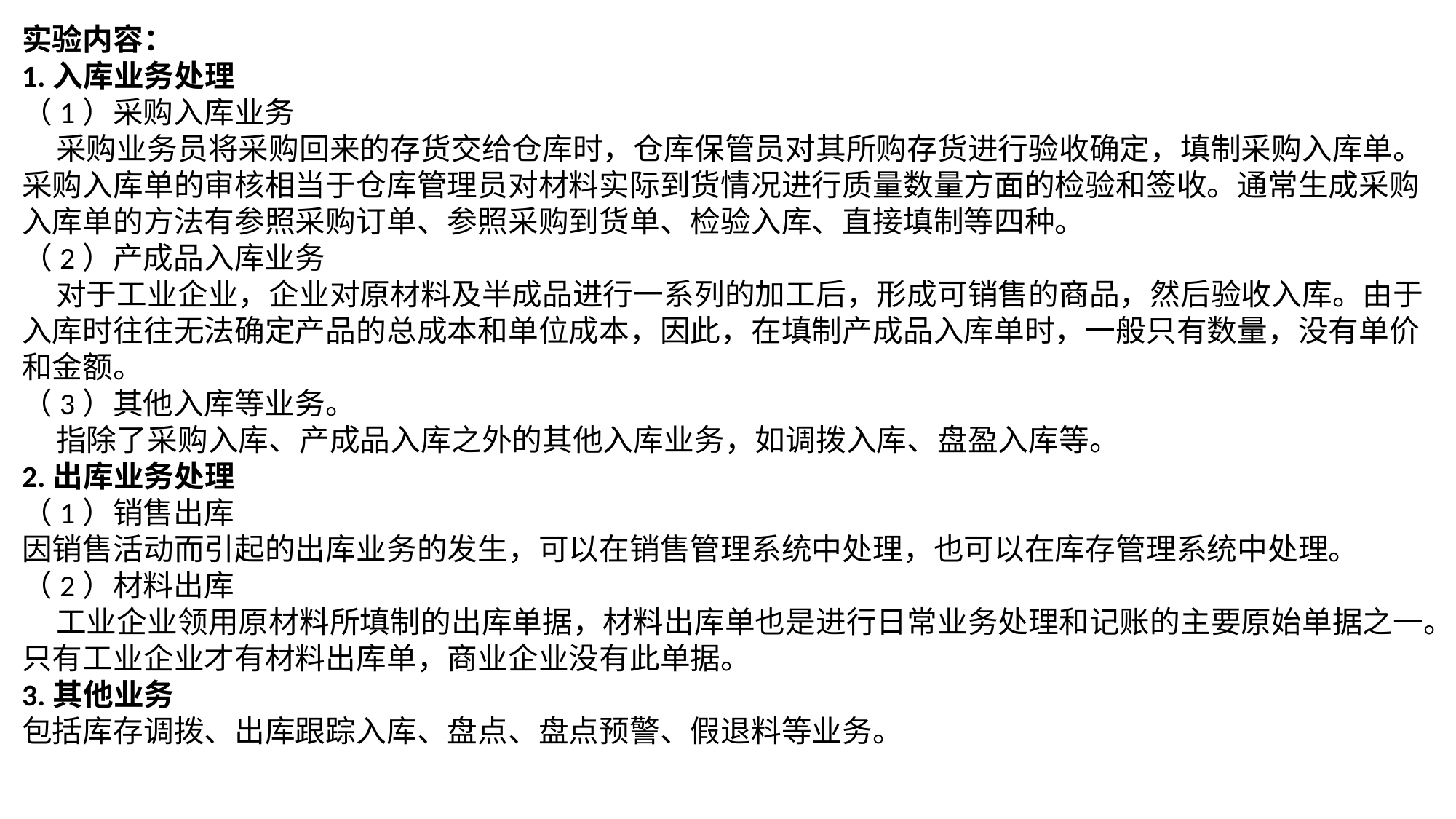

实验内容：
1.入库业务处理
（1）采购入库业务
    采购业务员将采购回来的存货交给仓库时，仓库保管员对其所购存货进行验收确定，填制采购入库单。采购入库单的审核相当于仓库管理员对材料实际到货情况进行质量数量方面的检验和签收。通常生成采购入库单的方法有参照采购订单、参照采购到货单、检验入库、直接填制等四种。
（2）产成品入库业务
    对于工业企业，企业对原材料及半成品进行一系列的加工后，形成可销售的商品，然后验收入库。由于入库时往往无法确定产品的总成本和单位成本，因此，在填制产成品入库单时，一般只有数量，没有单价和金额。
（3）其他入库等业务。
    指除了采购入库、产成品入库之外的其他入库业务，如调拨入库、盘盈入库等。
2.出库业务处理
（1）销售出库
因销售活动而引起的出库业务的发生，可以在销售管理系统中处理，也可以在库存管理系统中处理。
（2）材料出库
    工业企业领用原材料所填制的出库单据，材料出库单也是进行日常业务处理和记账的主要原始单据之一。只有工业企业才有材料出库单，商业企业没有此单据。
3.其他业务
包括库存调拨、出库跟踪入库、盘点、盘点预警、假退料等业务。